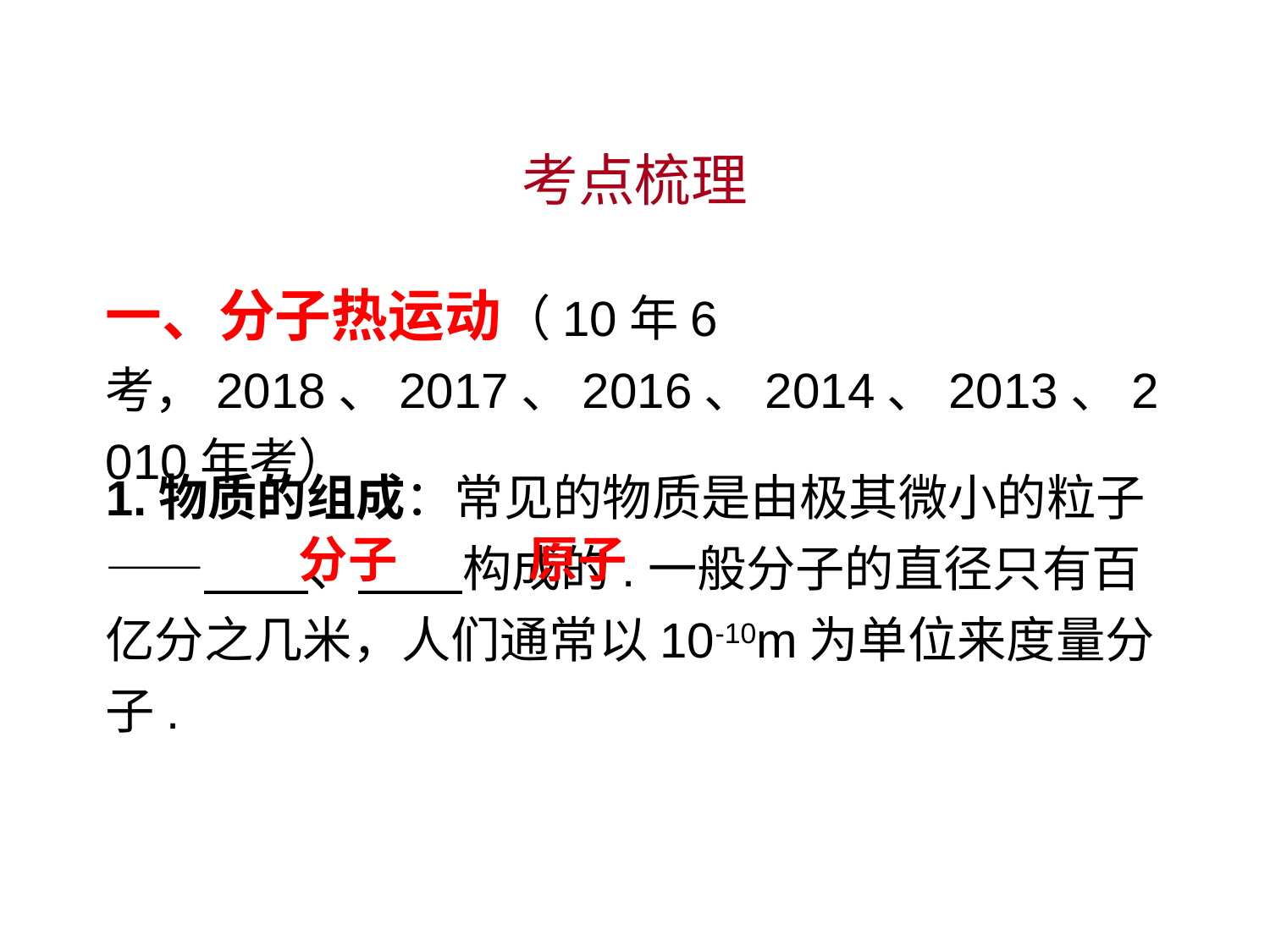

考点梳理
一、分子热运动（10年6考，2018、2017、2016、2014、2013、2010年考）
1.物质的组成：常见的物质是由极其微小的粒子——　     、　     构成的.一般分子的直径只有百亿分之几米，人们通常以10-10m为单位来度量分子.
 分子
 原子